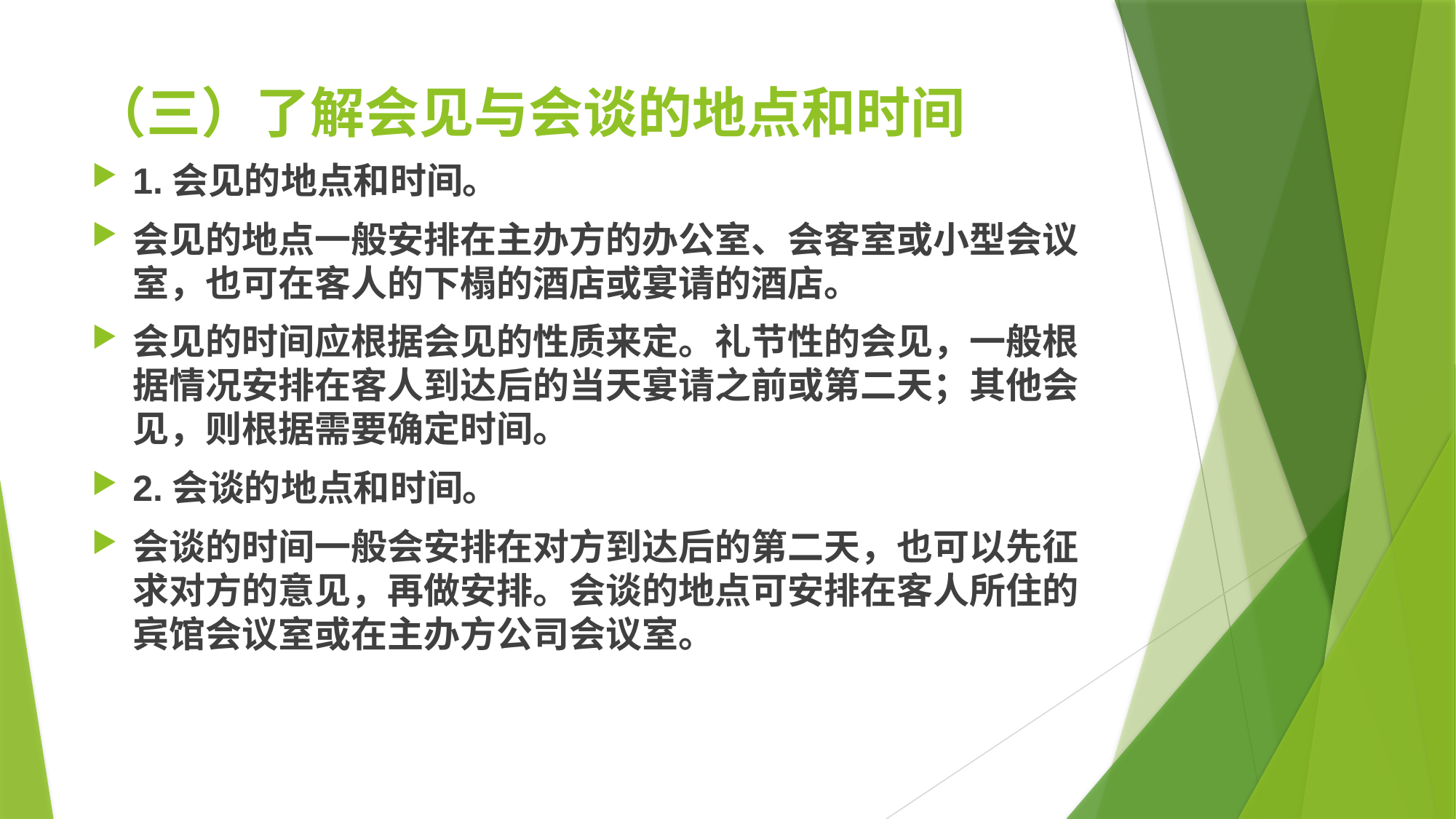

# （三）了解会见与会谈的地点和时间
1.会见的地点和时间。
会见的地点一般安排在主办方的办公室、会客室或小型会议室，也可在客人的下榻的酒店或宴请的酒店。
会见的时间应根据会见的性质来定。礼节性的会见，一般根据情况安排在客人到达后的当天宴请之前或第二天；其他会见，则根据需要确定时间。
2.会谈的地点和时间。
会谈的时间一般会安排在对方到达后的第二天，也可以先征求对方的意见，再做安排。会谈的地点可安排在客人所住的宾馆会议室或在主办方公司会议室。